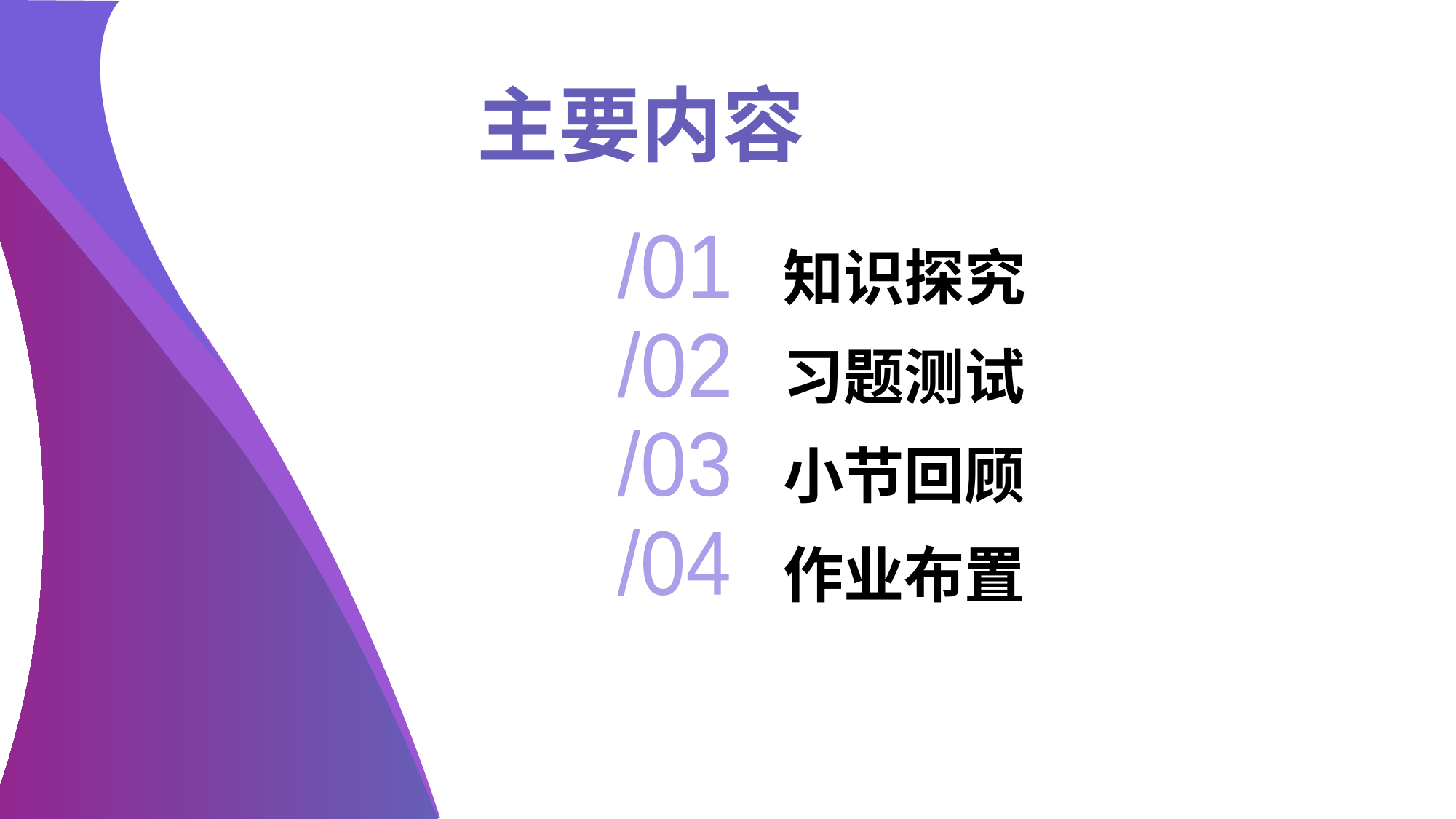

主要内容
知识探究
/01
习题测试
/02
小节回顾
/03
作业布置
/04